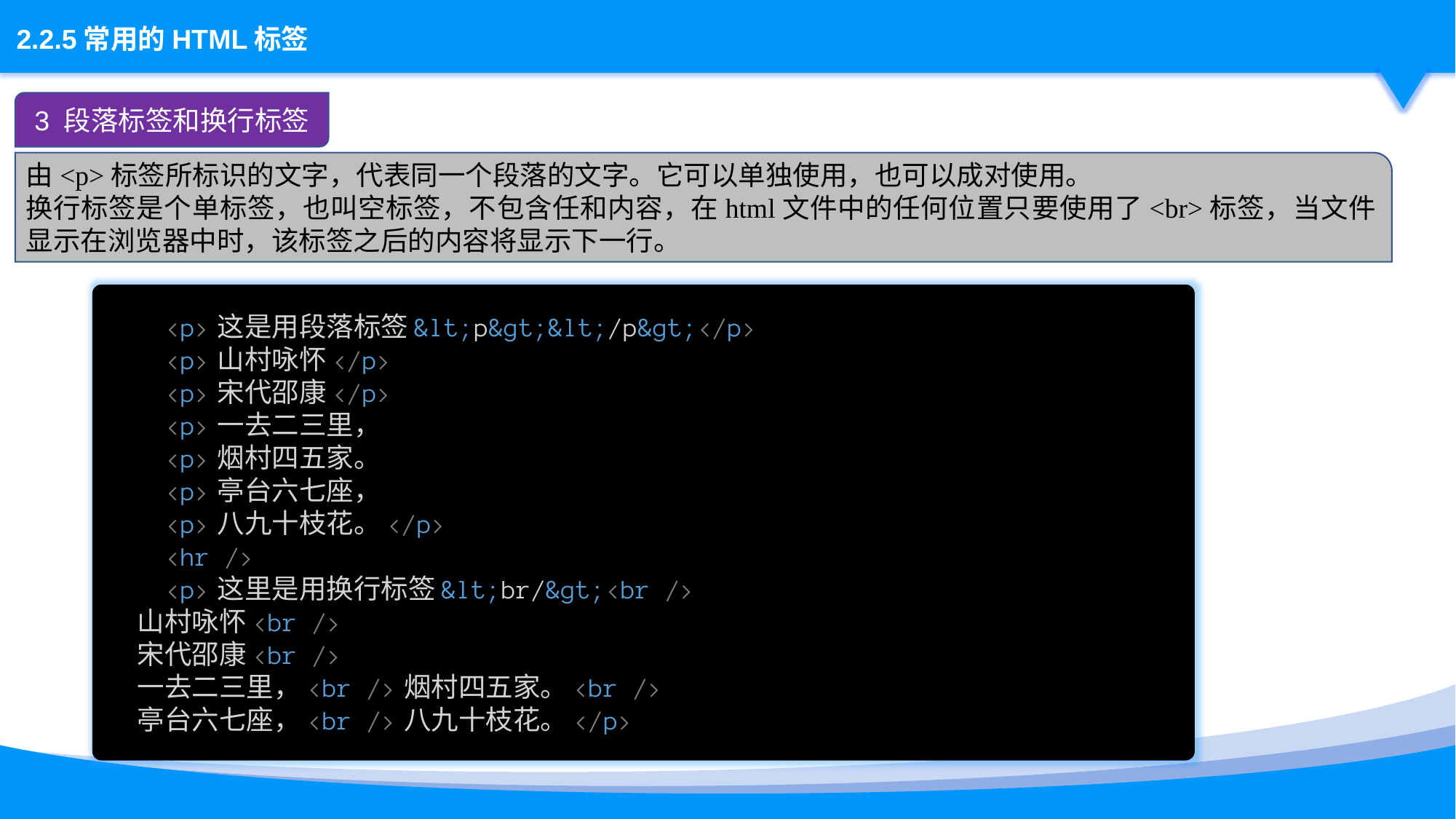

3 段落标签和换行标签
由<p>标签所标识的文字，代表同一个段落的文字。它可以单独使用，也可以成对使用。
换行标签是个单标签，也叫空标签，不包含任和内容，在html文件中的任何位置只要使用了<br>标签，当文件显示在浏览器中时，该标签之后的内容将显示下一行。
    <p>这是用段落标签&lt;p&gt;&lt;/p&gt;</p>
    <p>山村咏怀</p>
    <p>宋代邵康</p>
    <p>一去二三里，
    <p>烟村四五家。
    <p>亭台六七座，
    <p>八九十枝花。</p>
    <hr />
    <p>这里是用换行标签&lt;br/&gt;<br />
    山村咏怀<br />
    宋代邵康<br />
    一去二三里，<br />烟村四五家。<br />
    亭台六七座，<br />八九十枝花。</p>